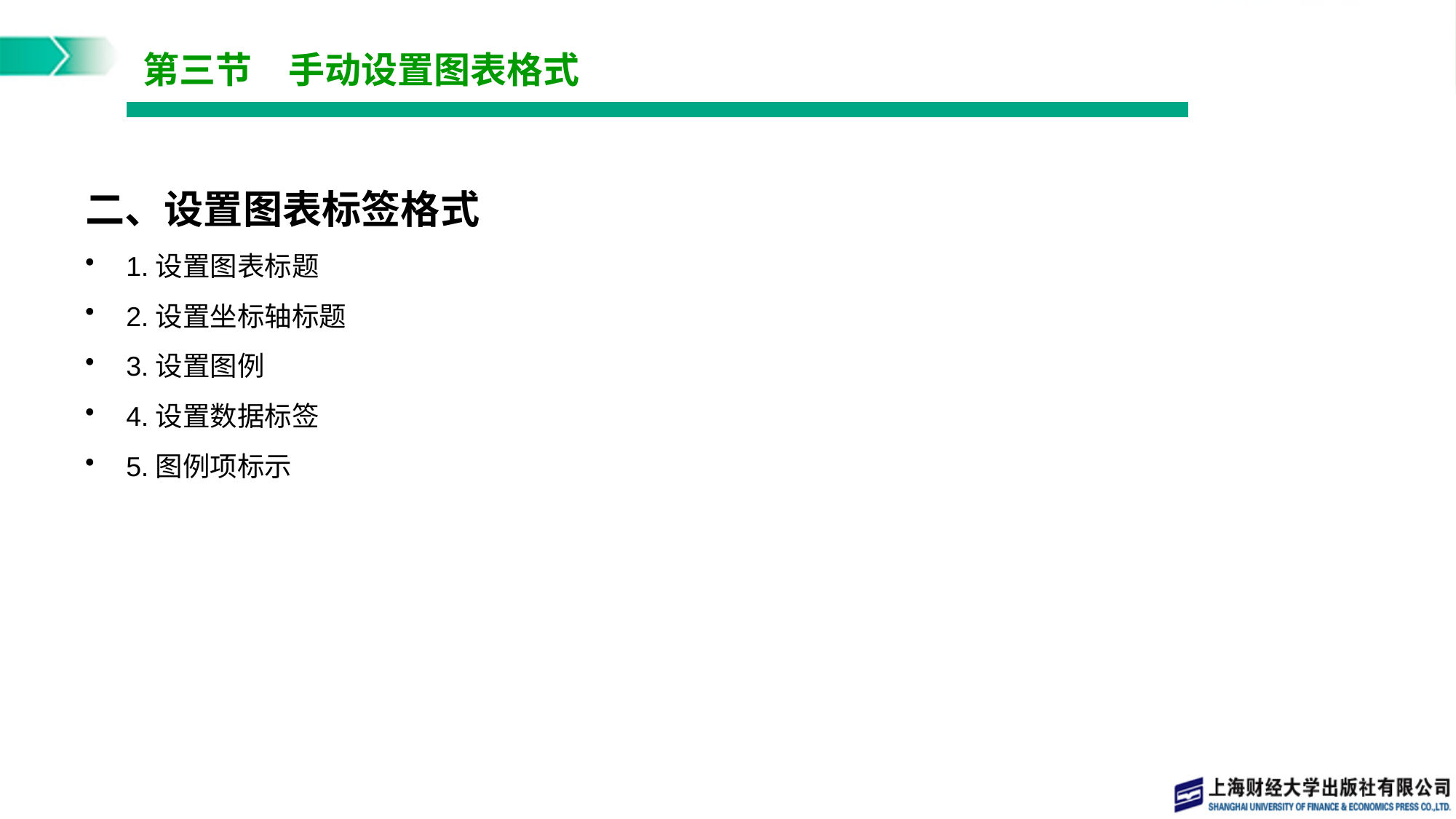

# 第三节　手动设置图表格式
二、设置图表标签格式
1.设置图表标题
2.设置坐标轴标题
3.设置图例
4.设置数据标签
5.图例项标示